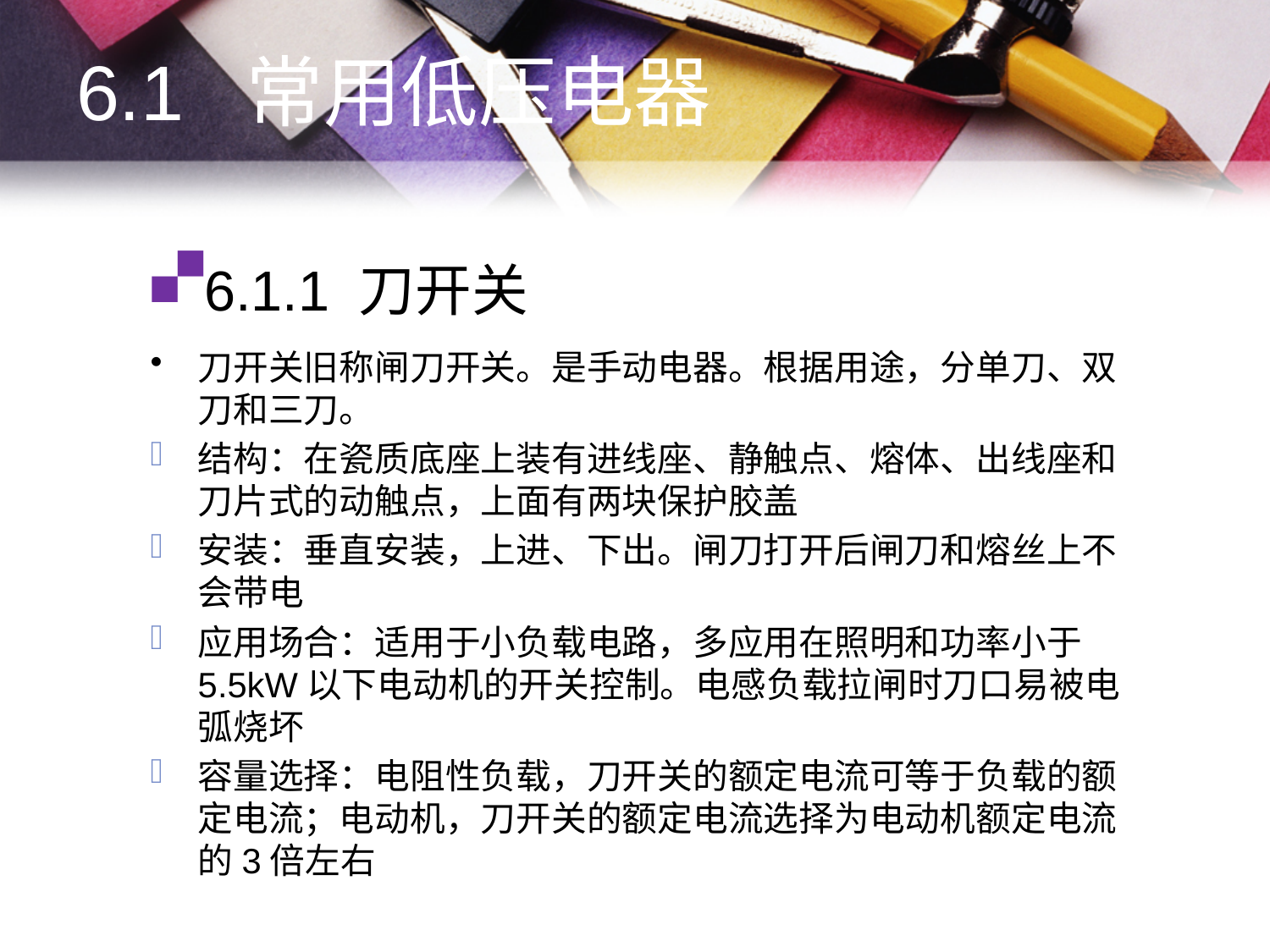

6.1  常用低压电器
# 6.1.1 刀开关
刀开关旧称闸刀开关。是手动电器。根据用途，分单刀、双刀和三刀。
结构：在瓷质底座上装有进线座、静触点、熔体、出线座和刀片式的动触点，上面有两块保护胶盖
安装：垂直安装，上进、下出。闸刀打开后闸刀和熔丝上不会带电
应用场合：适用于小负载电路，多应用在照明和功率小于5.5kW以下电动机的开关控制。电感负载拉闸时刀口易被电弧烧坏
容量选择：电阻性负载，刀开关的额定电流可等于负载的额定电流；电动机，刀开关的额定电流选择为电动机额定电流的3倍左右